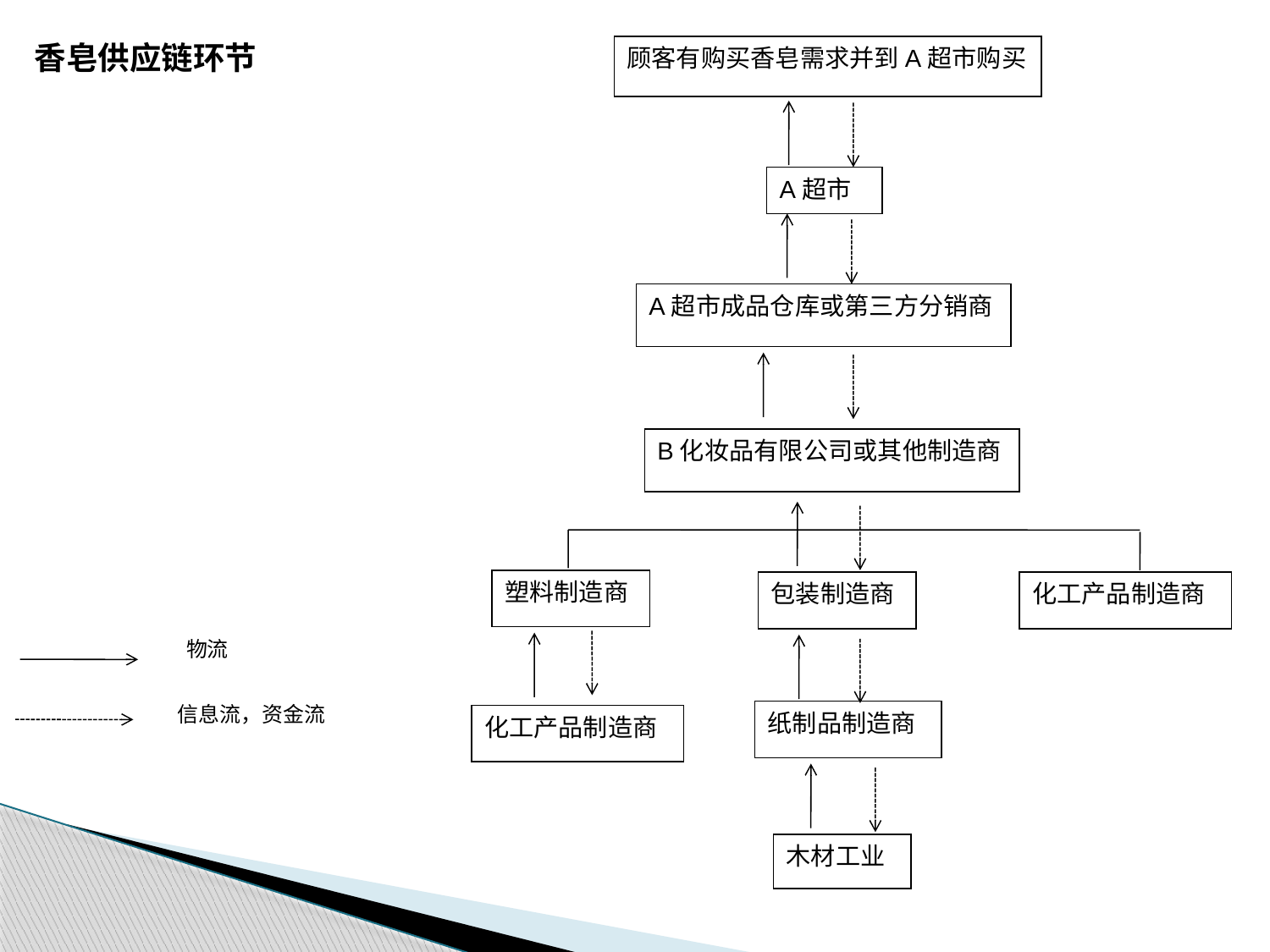

香皂供应链环节
顾客有购买香皂需求并到A超市购买

A超市

A超市成品仓库或第三方分销商

B化妆品有限公司或其他制造商

塑料制造商
包装制造商
化工产品制造商

纸制品制造商
化工产品制造商

木材工业
物流

信息流，资金流